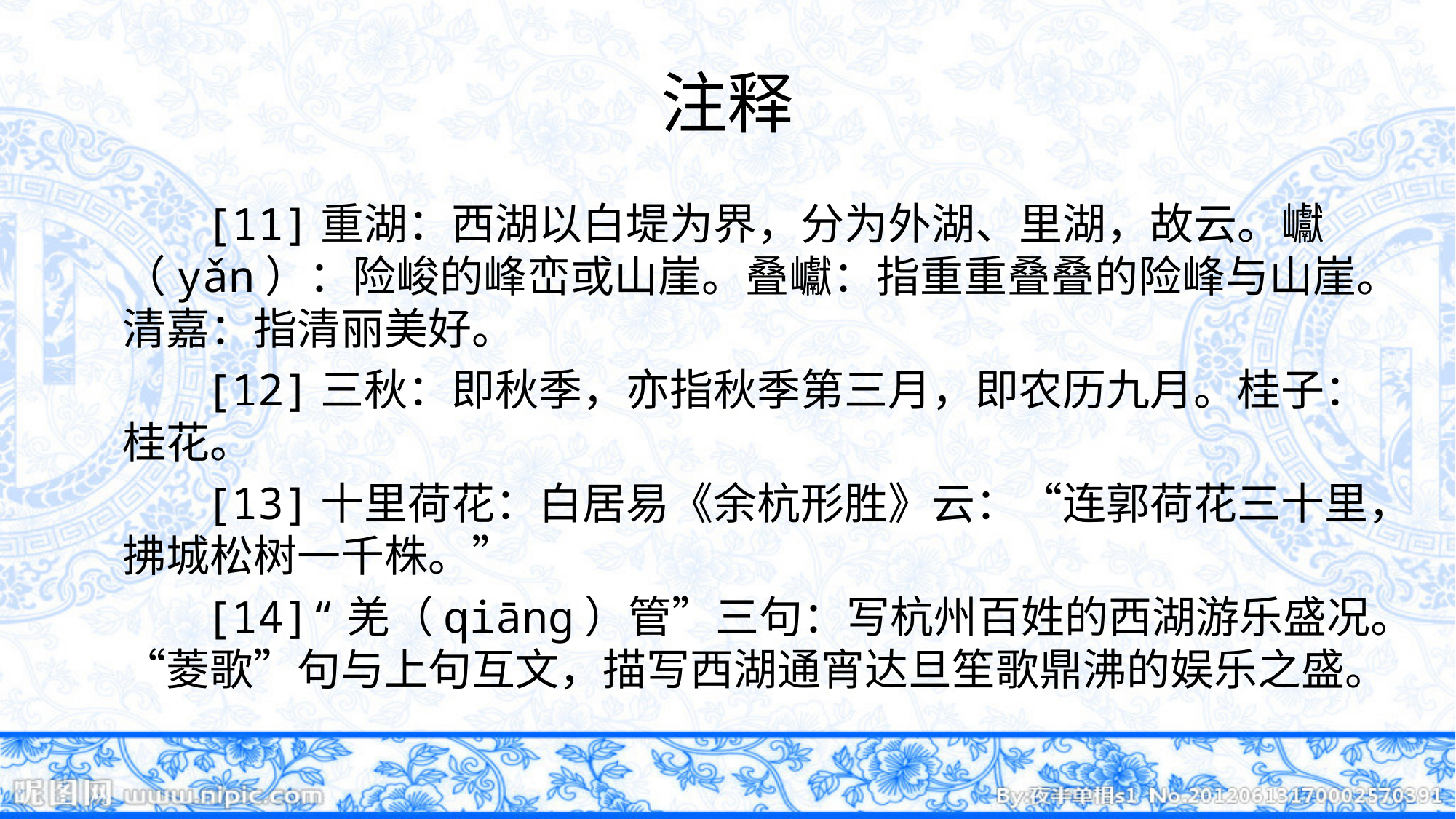

# 注释
[11]重湖：西湖以白堤为界，分为外湖、里湖，故云。巘（yǎn）：险峻的峰峦或山崖。叠巘：指重重叠叠的险峰与山崖。清嘉：指清丽美好。
[12]三秋：即秋季，亦指秋季第三月，即农历九月。桂子：桂花。
[13]十里荷花：白居易《余杭形胜》云：“连郭荷花三十里，拂城松树一千株。”
[14]“羌（qiāng）管”三句：写杭州百姓的西湖游乐盛况。“菱歌”句与上句互文，描写西湖通宵达旦笙歌鼎沸的娱乐之盛。